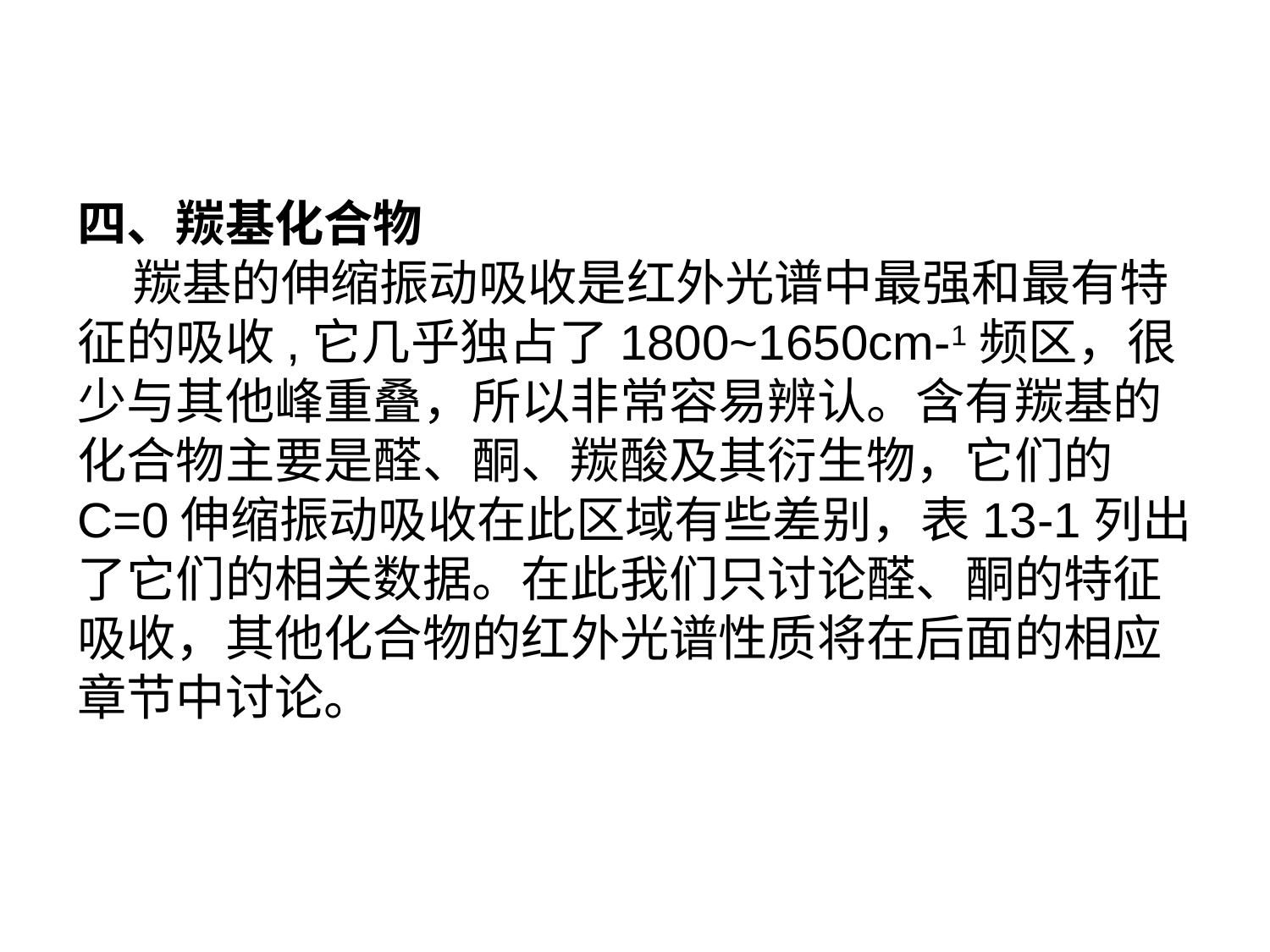

四、羰基化合物
    羰基的伸缩振动吸收是红外光谱中最强和最有特征的吸收,它几乎独占了1800~1650cm-1频区，很少与其他峰重叠，所以非常容易辨认。含有羰基的化合物主要是醛、酮、羰酸及其衍生物，它们的C=0伸缩振动吸收在此区域有些差别，表13-1列出了它们的相关数据。在此我们只讨论醛、酮的特征吸收，其他化合物的红外光谱性质将在后面的相应章节中讨论。